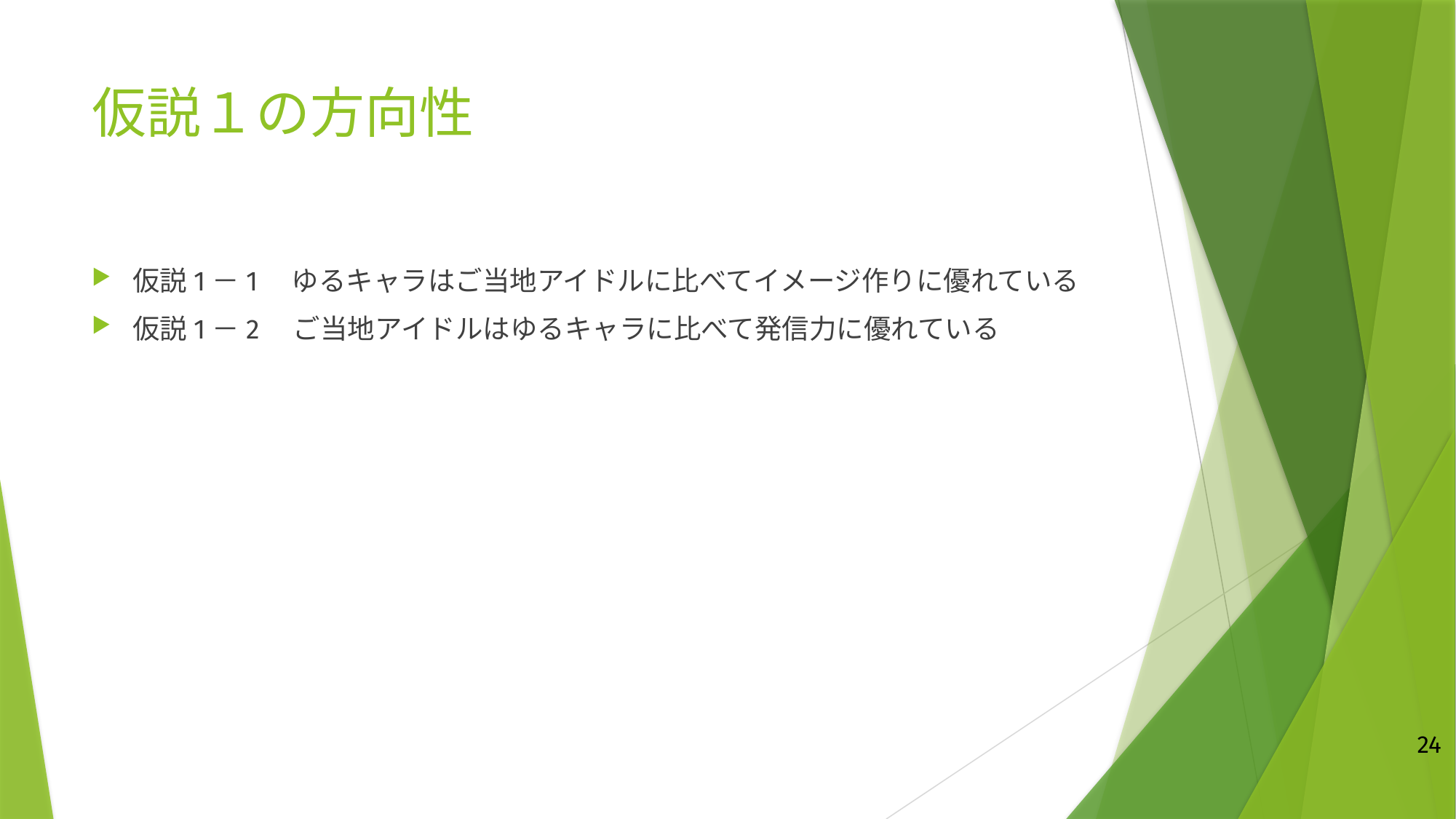

# 仮説１の方向性
仮説1－1　ゆるキャラはご当地アイドルに比べてイメージ作りに優れている
仮説1－2　ご当地アイドルはゆるキャラに比べて発信力に優れている
24